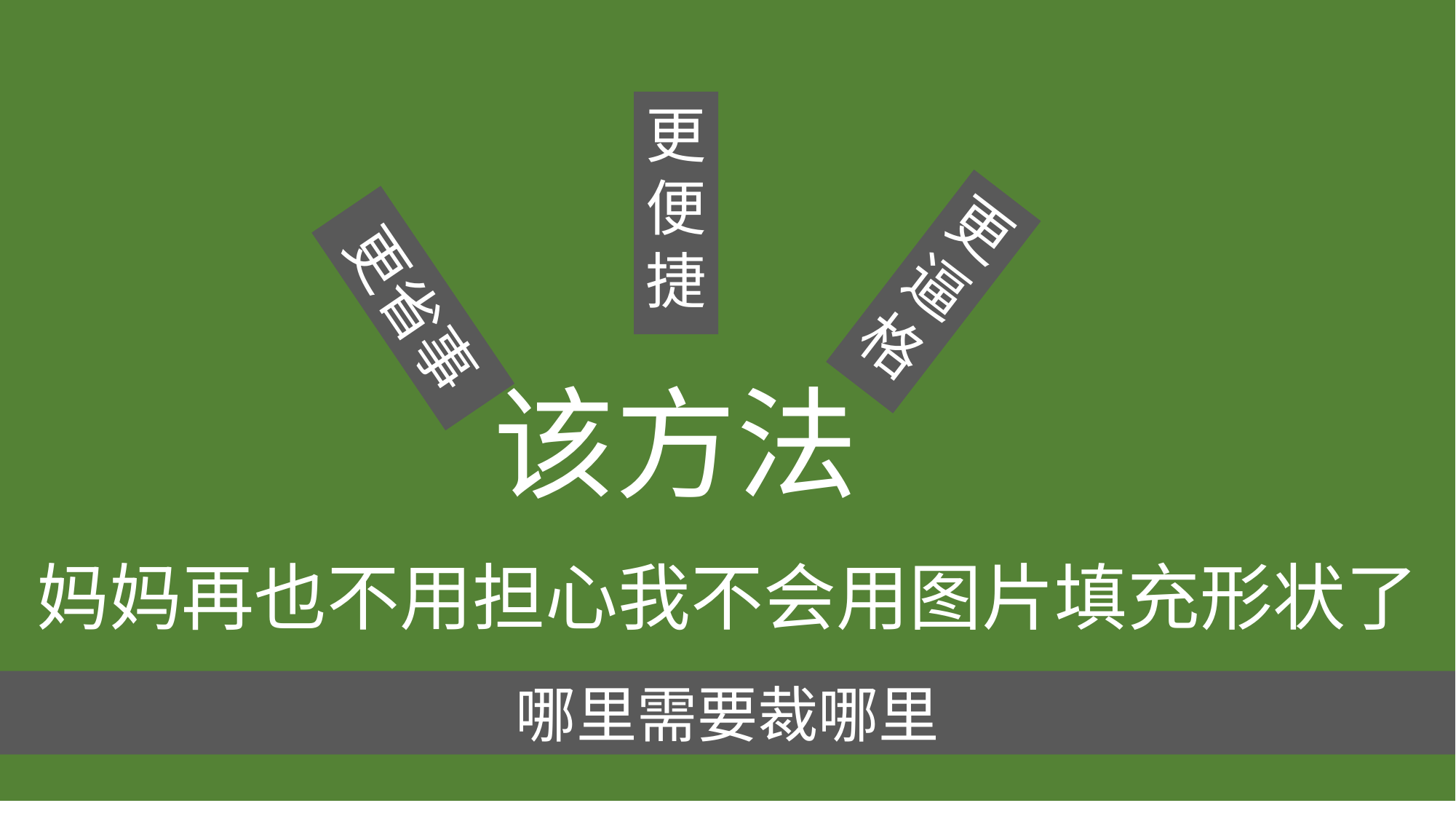

更便捷
更逼格
更省事
该方法
妈妈再也不用担心我不会用图片填充形状了
哪里需要裁哪里